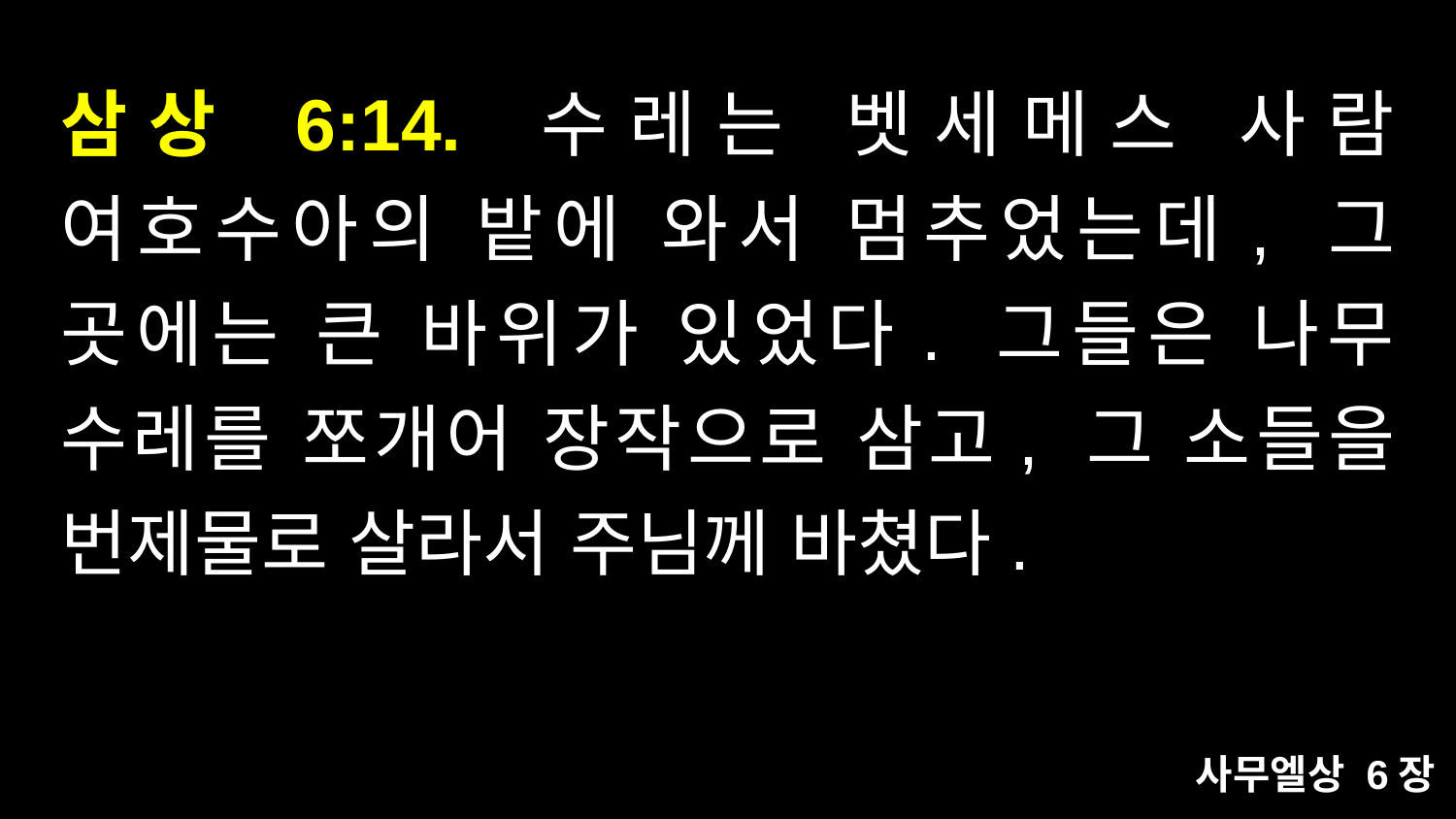

# 삼상 6:14. 수레는 벳세메스 사람 여호수아의 밭에 와서 멈추었는데, 그 곳에는 큰 바위가 있었다. 그들은 나무 수레를 쪼개어 장작으로 삼고, 그 소들을 번제물로 살라서 주님께 바쳤다.
사무엘상 6장